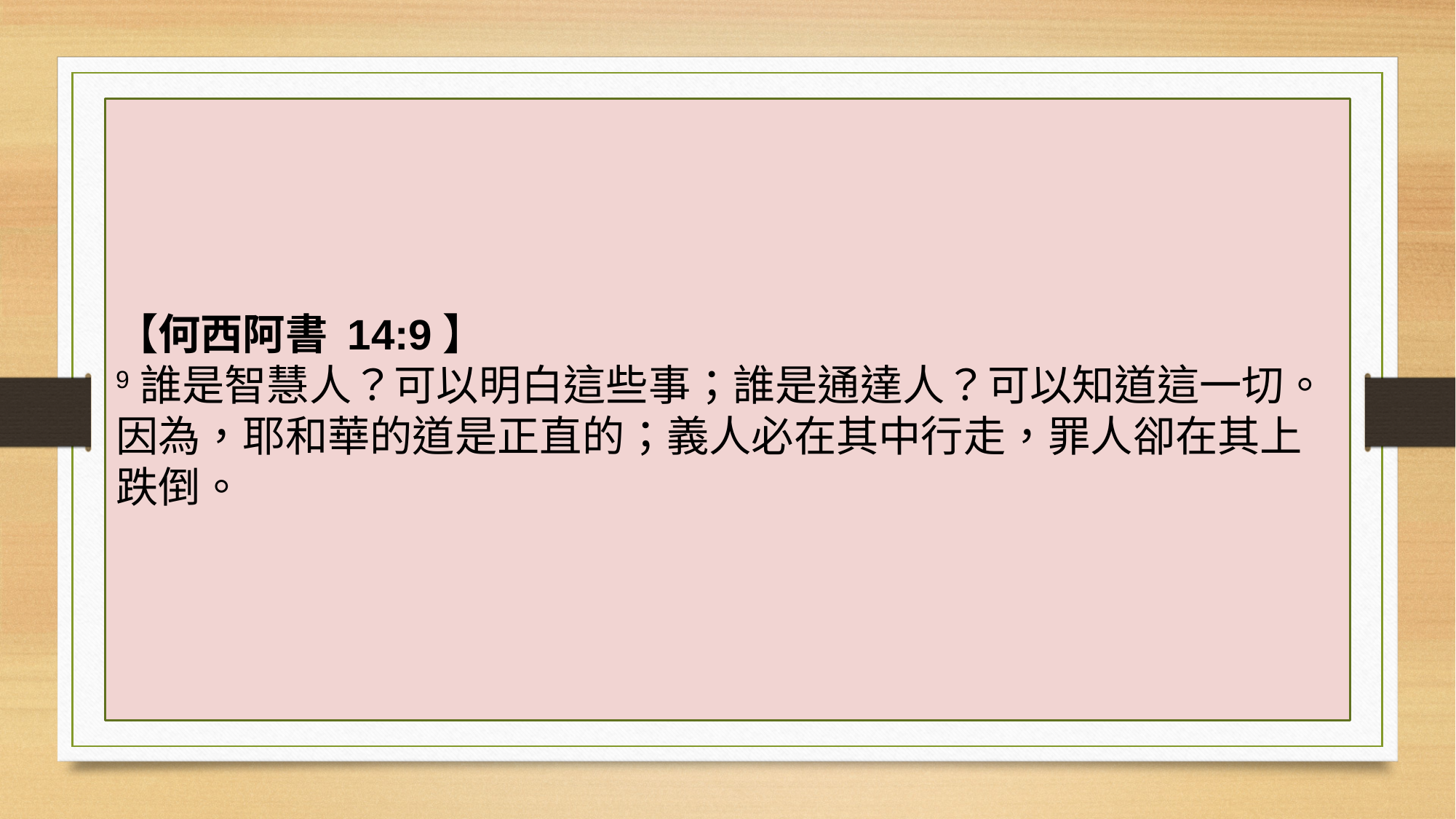

【何西阿書 14:9】
9誰是智慧人？可以明白這些事；誰是通達人？可以知道這一切。因為，耶和華的道是正直的；義人必在其中行走，罪人卻在其上跌倒。
#